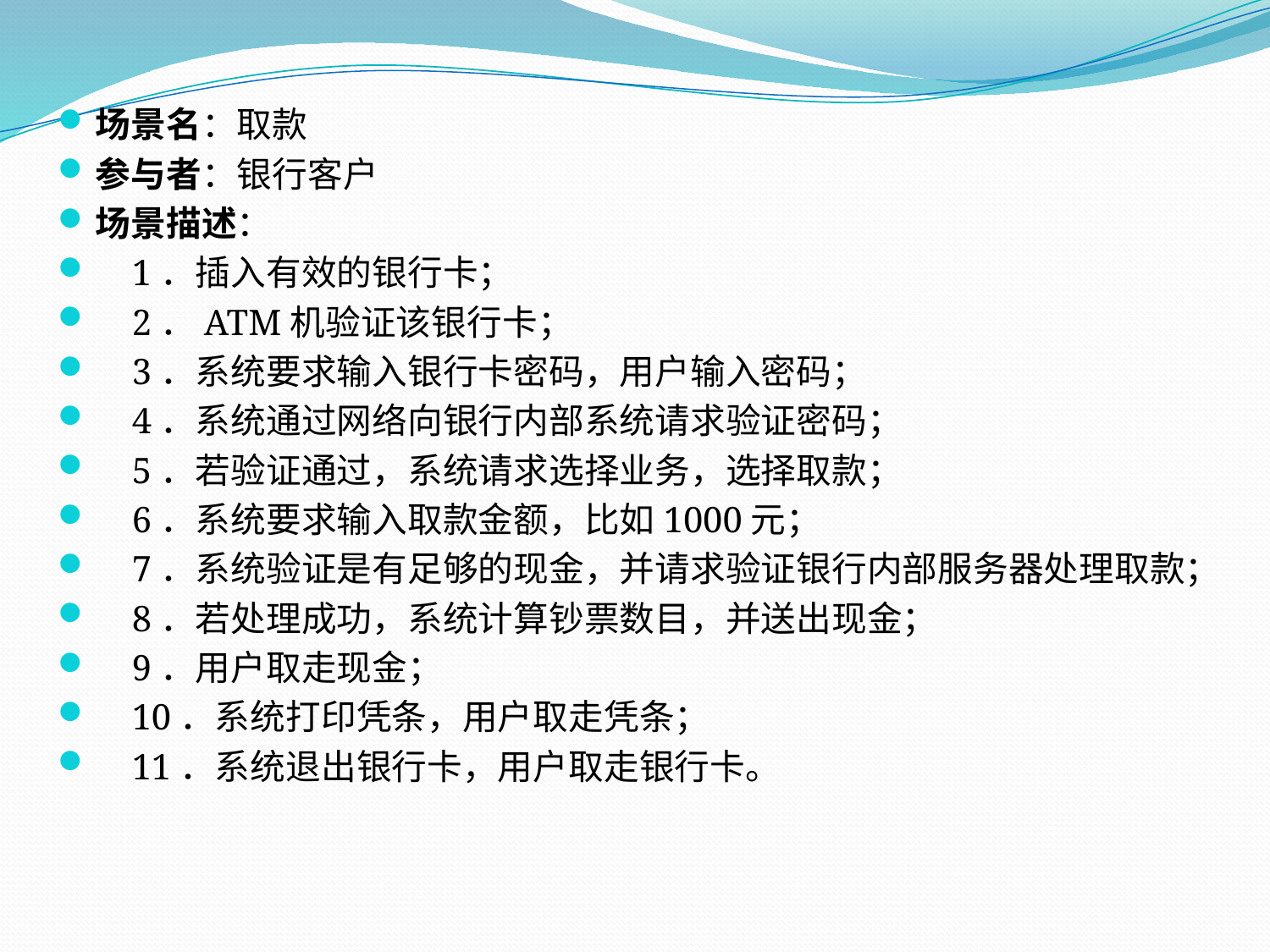

场景名：取款
参与者：银行客户
场景描述：
    1．插入有效的银行卡；
    2．ATM机验证该银行卡；
    3．系统要求输入银行卡密码，用户输入密码；
    4．系统通过网络向银行内部系统请求验证密码；
    5．若验证通过，系统请求选择业务，选择取款；
    6．系统要求输入取款金额，比如1000元；
    7．系统验证是有足够的现金，并请求验证银行内部服务器处理取款；
    8．若处理成功，系统计算钞票数目，并送出现金；
    9．用户取走现金；
    10．系统打印凭条，用户取走凭条；
    11．系统退出银行卡，用户取走银行卡。